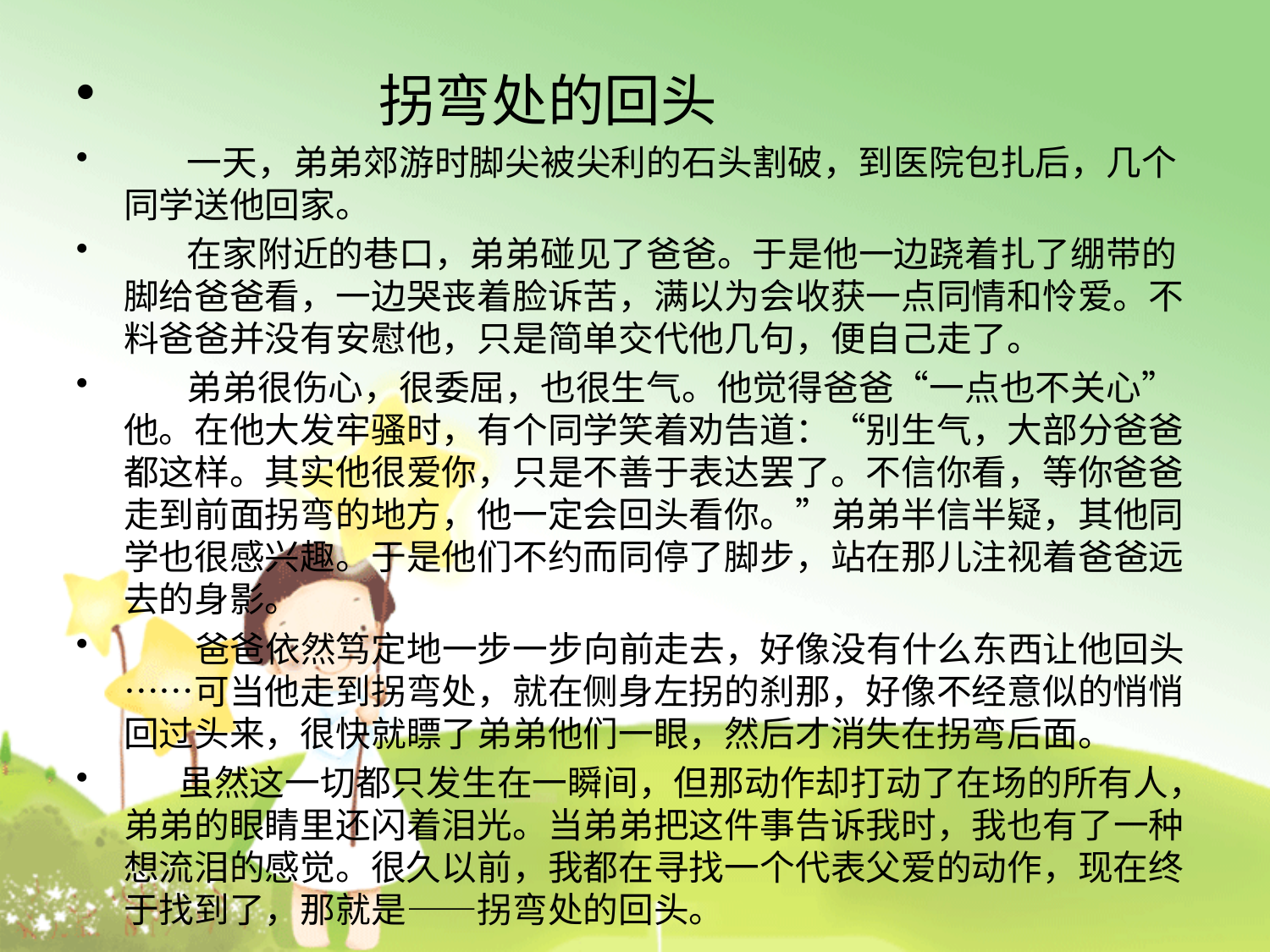

拐弯处的回头
       一天，弟弟郊游时脚尖被尖利的石头割破，到医院包扎后，几个同学送他回家。
       在家附近的巷口，弟弟碰见了爸爸。于是他一边跷着扎了绷带的脚给爸爸看，一边哭丧着脸诉苦，满以为会收获一点同情和怜爱。不料爸爸并没有安慰他，只是简单交代他几句，便自己走了。
       弟弟很伤心，很委屈，也很生气。他觉得爸爸“一点也不关心”他。在他大发牢骚时，有个同学笑着劝告道：“别生气，大部分爸爸都这样。其实他很爱你，只是不善于表达罢了。不信你看，等你爸爸走到前面拐弯的地方，他一定会回头看你。”弟弟半信半疑，其他同学也很感兴趣。于是他们不约而同停了脚步，站在那儿注视着爸爸远去的身影。
        爸爸依然笃定地一步一步向前走去，好像没有什么东西让他回头……可当他走到拐弯处，就在侧身左拐的刹那，好像不经意似的悄悄回过头来，很快就瞟了弟弟他们一眼，然后才消失在拐弯后面。
      虽然这一切都只发生在一瞬间，但那动作却打动了在场的所有人，弟弟的眼睛里还闪着泪光。当弟弟把这件事告诉我时，我也有了一种想流泪的感觉。很久以前，我都在寻找一个代表父爱的动作，现在终于找到了，那就是——拐弯处的回头。